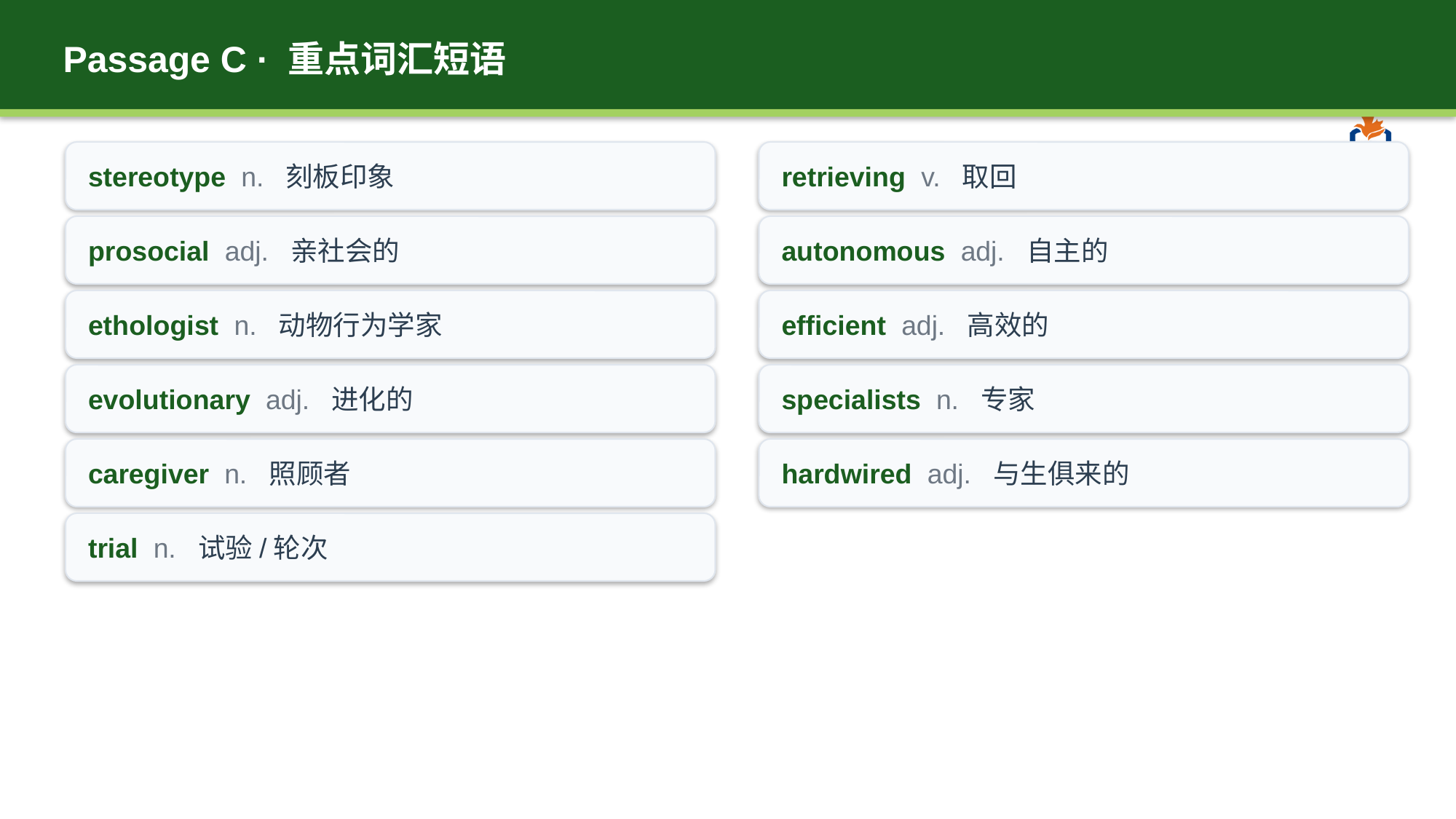

Passage C · 重点词汇短语

stereotype  n.  刻板印象

retrieving  v.  取回

prosocial  adj.  亲社会的

autonomous  adj.  自主的

ethologist  n.  动物行为学家

efficient  adj.  高效的

evolutionary  adj.  进化的

specialists  n.  专家

caregiver  n.  照顾者

hardwired  adj.  与生俱来的

trial  n.  试验/轮次